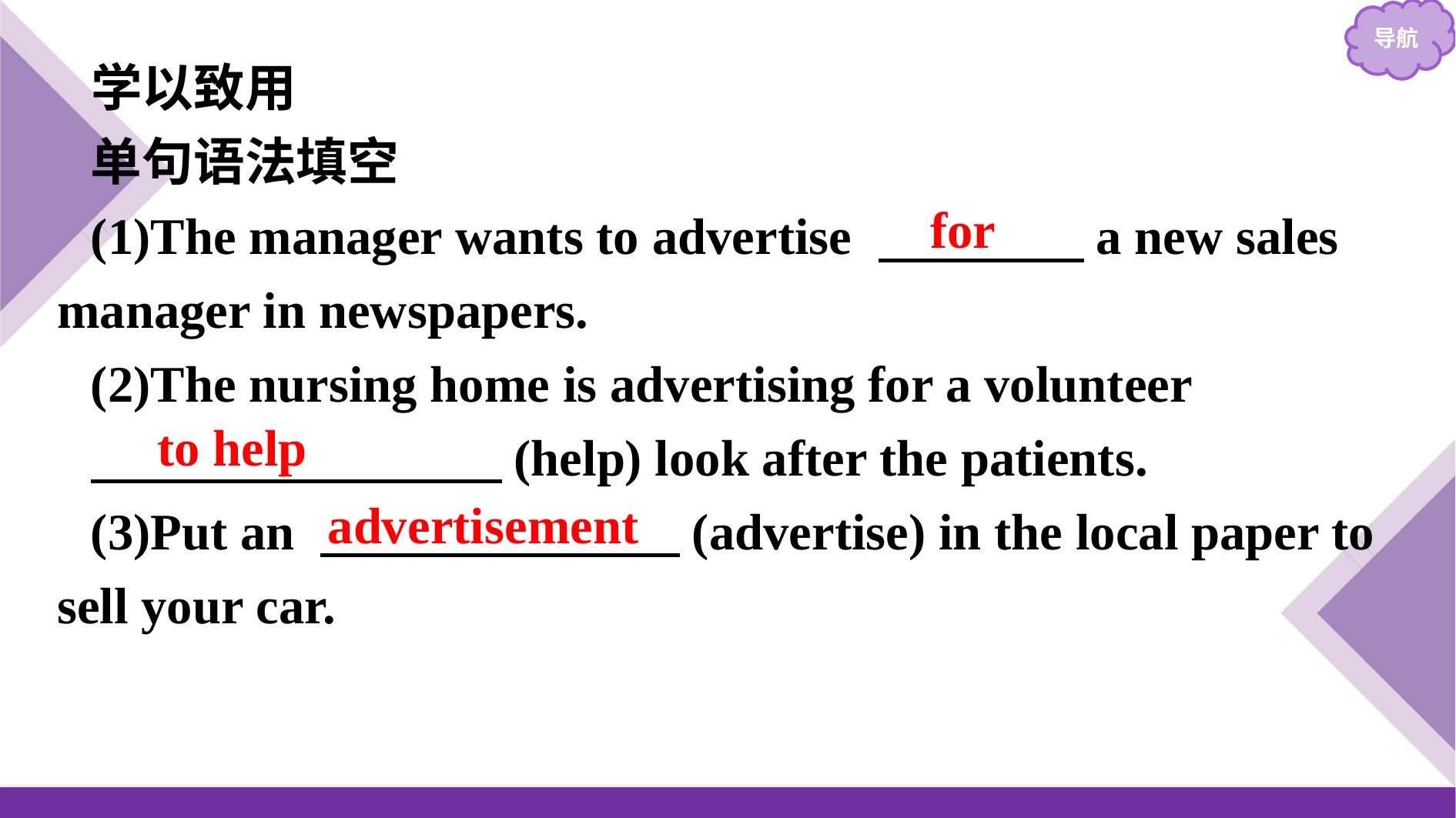

学以致用
单句语法填空
(1)The manager wants to advertise 　　　　a new sales manager in newspapers.
(2)The nursing home is advertising for a volunteer
　　　　　　　　(help) look after the patients.
(3)Put an 　　　　　　　(advertise) in the local paper to sell your car.
for
to help
advertisement